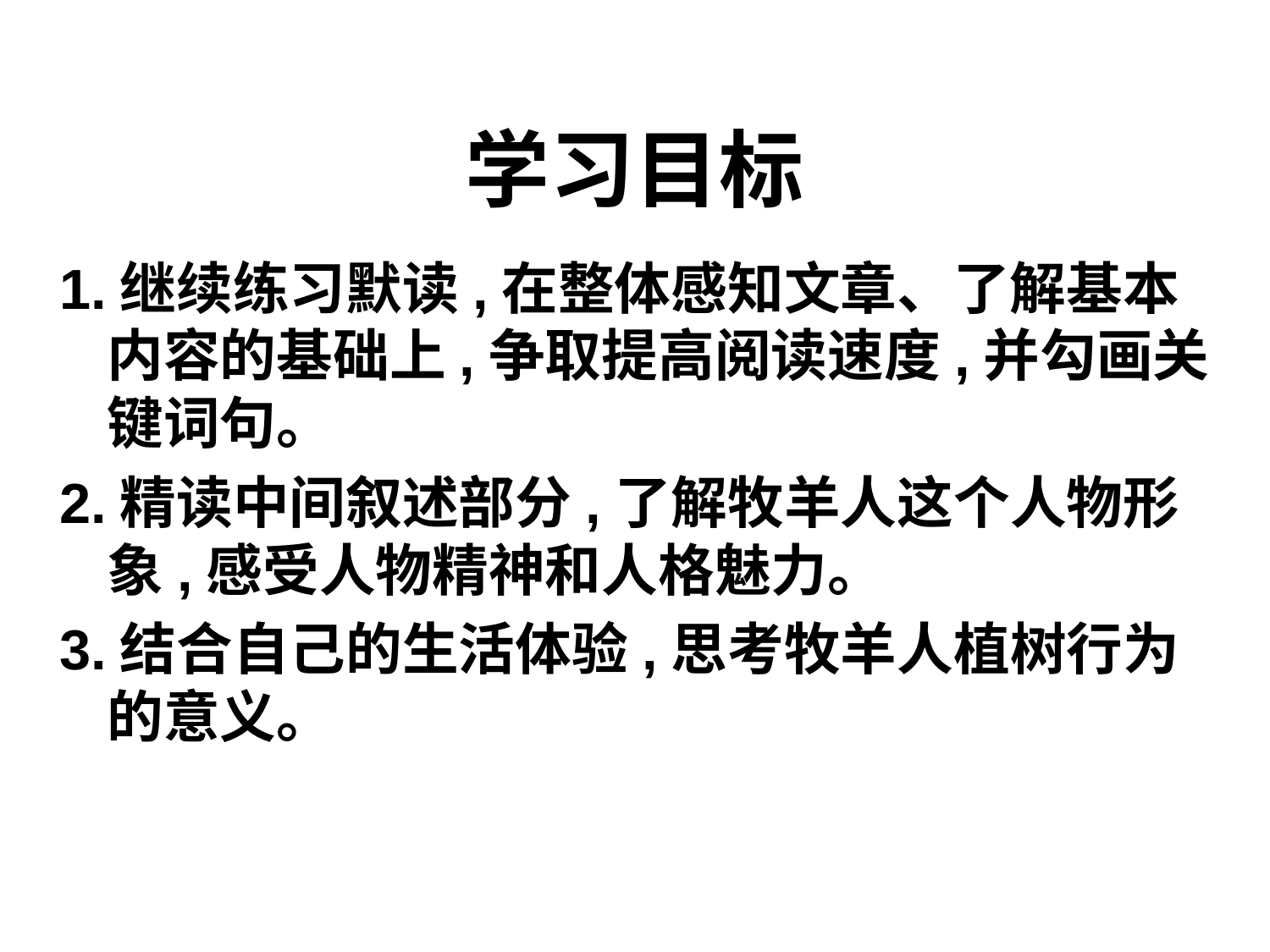

学习目标
1.继续练习默读,在整体感知文章、了解基本内容的基础上,争取提高阅读速度,并勾画关键词句。
2.精读中间叙述部分,了解牧羊人这个人物形象,感受人物精神和人格魅力。
3.结合自己的生活体验,思考牧羊人植树行为的意义。